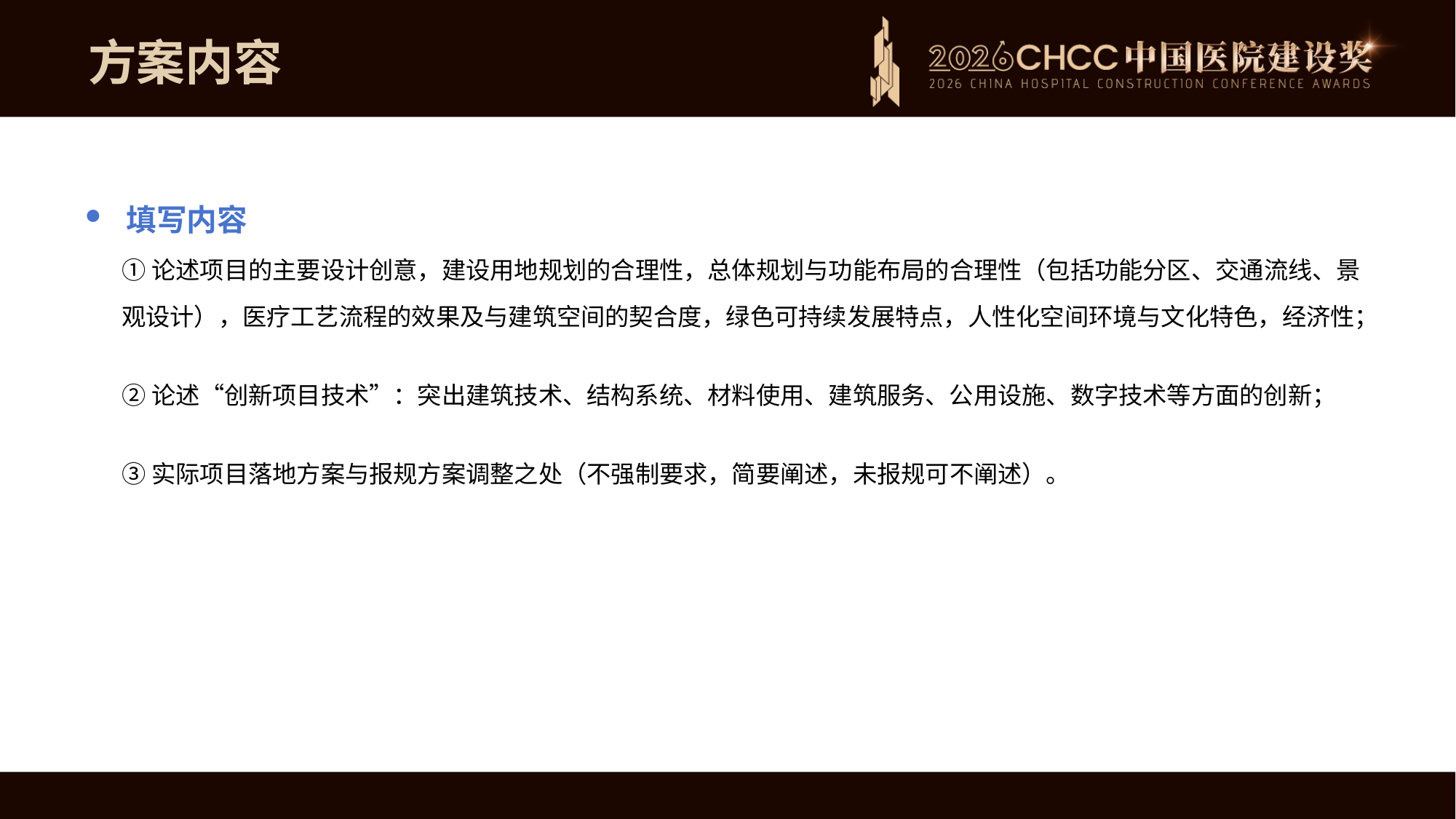

方案内容
填写内容
①论述项目的主要设计创意，建设用地规划的合理性，总体规划与功能布局的合理性（包括功能分区、交通流线、景观设计），医疗工艺流程的效果及与建筑空间的契合度，绿色可持续发展特点，人性化空间环境与文化特色，经济性；
②论述“创新项目技术”：突出建筑技术、结构系统、材料使用、建筑服务、公用设施、数字技术等方面的创新；
③实际项目落地方案与报规方案调整之处（不强制要求，简要阐述，未报规可不阐述）。